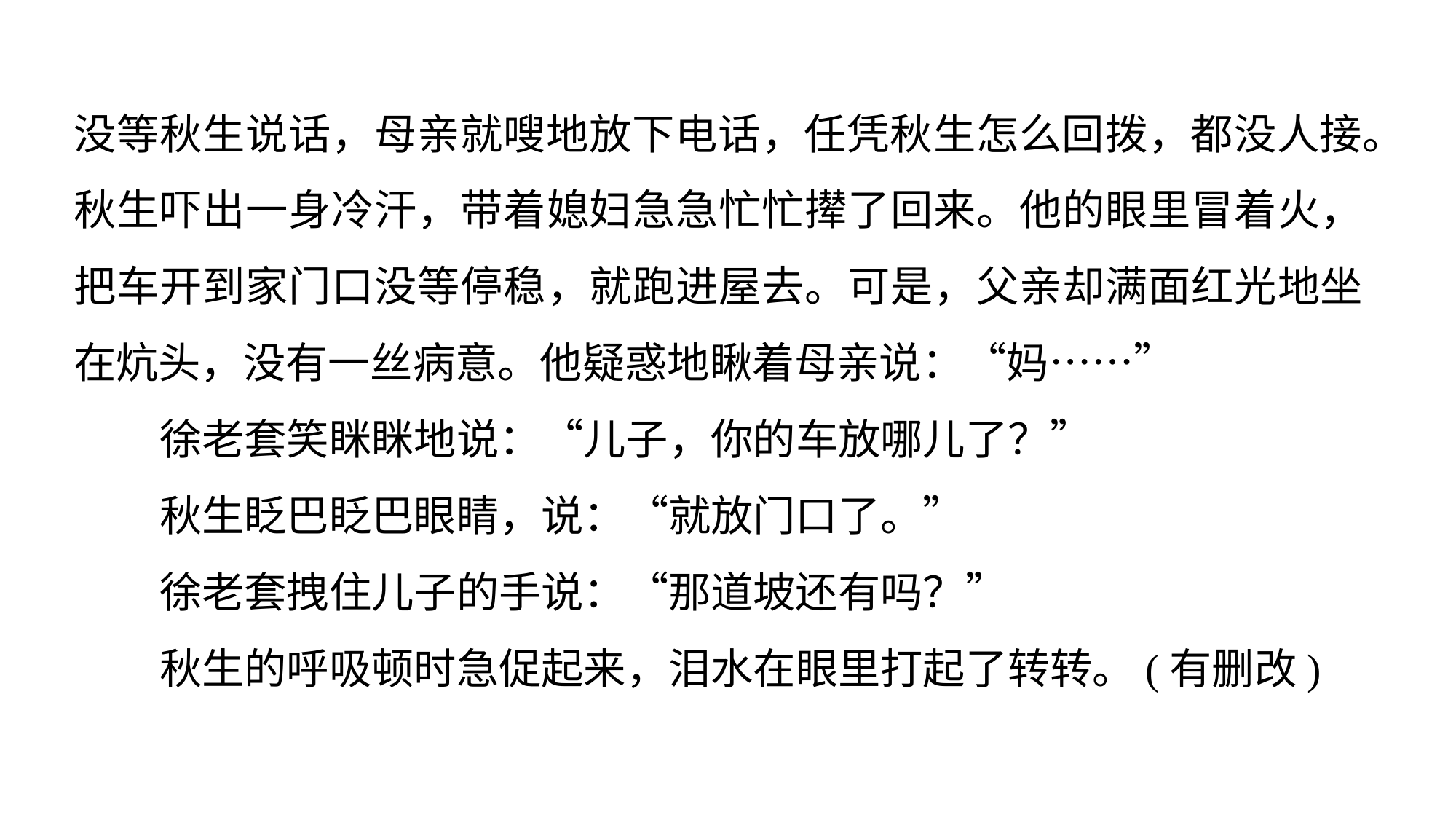

没等秋生说话，母亲就嗖地放下电话，任凭秋生怎么回拨，都没人接。秋生吓出一身冷汗，带着媳妇急急忙忙撵了回来。他的眼里冒着火，把车开到家门口没等停稳，就跑进屋去。可是，父亲却满面红光地坐在炕头，没有一丝病意。他疑惑地瞅着母亲说：“妈……”
徐老套笑眯眯地说：“儿子，你的车放哪儿了？”
秋生眨巴眨巴眼睛，说：“就放门口了。”
徐老套拽住儿子的手说：“那道坡还有吗？”
秋生的呼吸顿时急促起来，泪水在眼里打起了转转。(有删改)